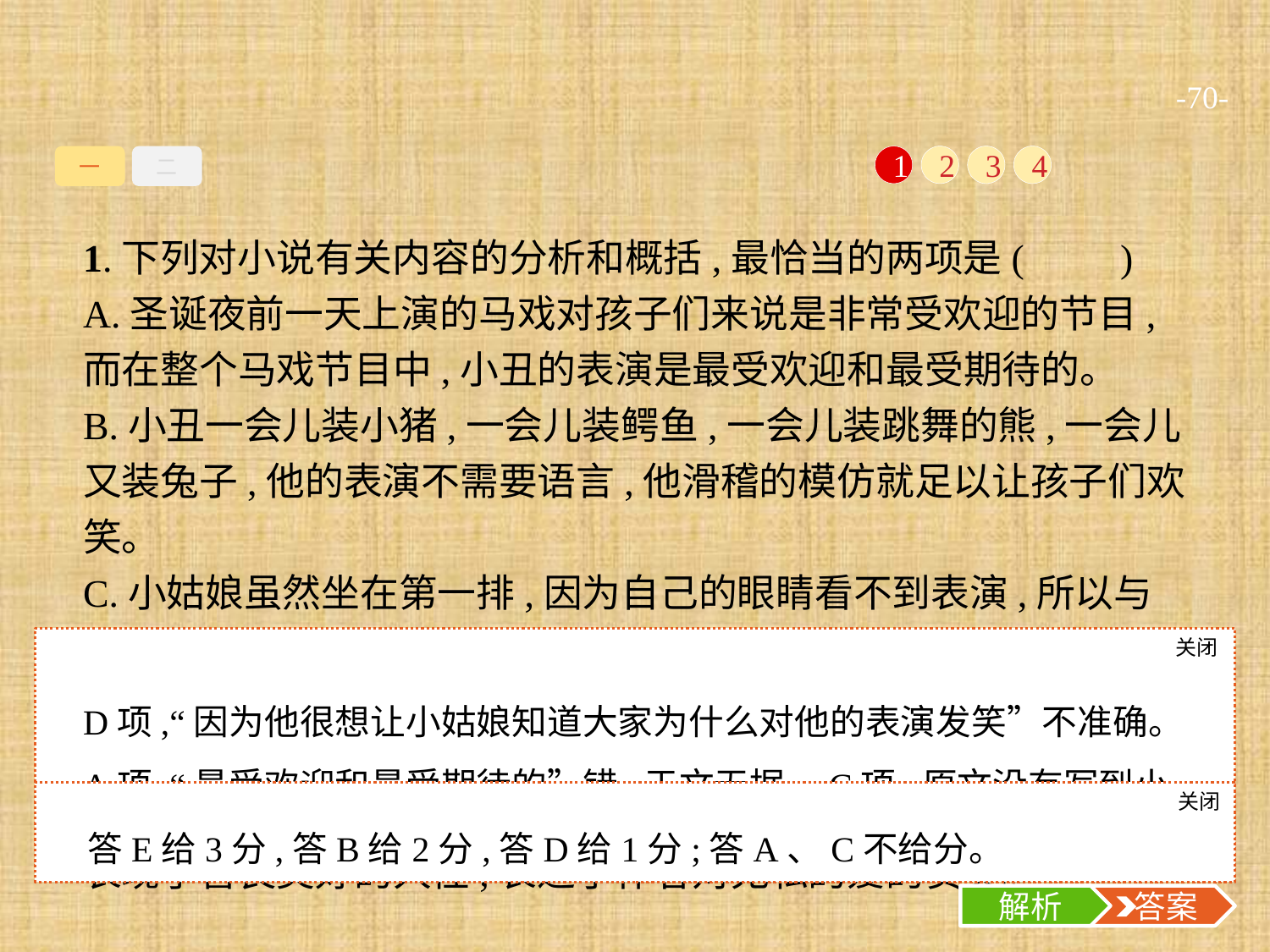

-70-
一
二
1
2
3
4
1.下列对小说有关内容的分析和概括,最恰当的两项是(　　)
A.圣诞夜前一天上演的马戏对孩子们来说是非常受欢迎的节目,而在整个马戏节目中,小丑的表演是最受欢迎和最受期待的。
B.小丑一会儿装小猪,一会儿装鳄鱼,一会儿装跳舞的熊,一会儿又装兔子,他的表演不需要语言,他滑稽的模仿就足以让孩子们欢笑。
C.小姑娘虽然坐在第一排,因为自己的眼睛看不到表演,所以与听到矮马和雄狮的表演时不同,在小丑表演时没有发出笑声。
D.小丑了解了小姑娘的困惑后,就决定到她家里专门为她表演,因为他很想让小姑娘知道大家为什么对他的表演发笑。
E.小说通过一个滑稽演员和一个失明小姑娘的故事,以小见大,表现了善良美好的人性,表达了作者对无私的爱的赞美。

关闭
解析

D项,“因为他很想让小姑娘知道大家为什么对他的表演发笑”不准确。A项,“最受欢迎和最受期待的”错,于文无据。C项,原文没有写到小姑娘在听到矮马和雄狮的表演时发出笑声。
关闭

解析
  答案

答E给3分,答B给2分,答D给1分;答A、C不给分。
解析
  答案